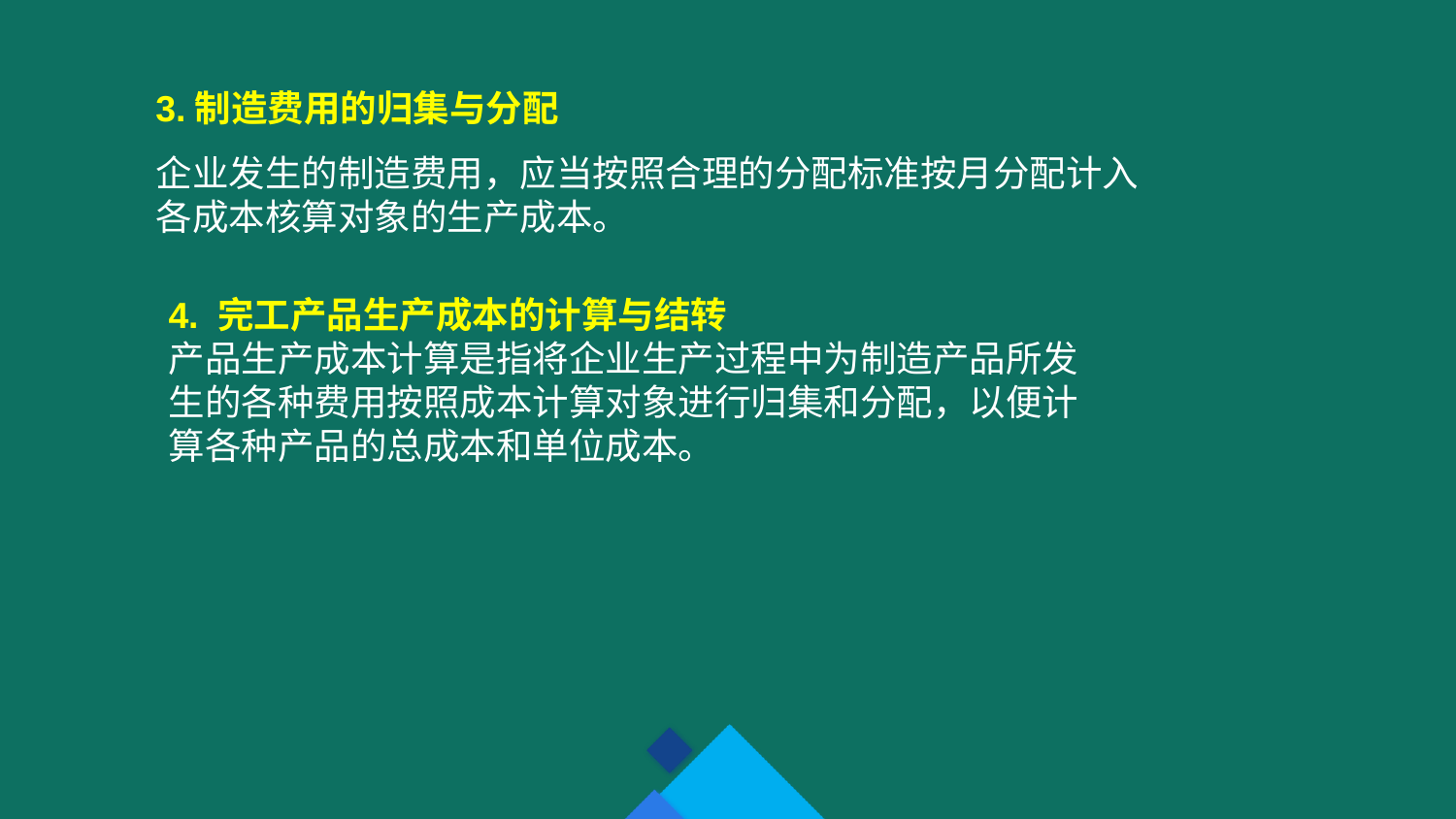

3.制造费用的归集与分配
企业发生的制造费用，应当按照合理的分配标准按月分配计入各成本核算对象的生产成本。
4. 完工产品生产成本的计算与结转
产品生产成本计算是指将企业生产过程中为制造产品所发生的各种费用按照成本计算对象进行归集和分配，以便计算各种产品的总成本和单位成本。